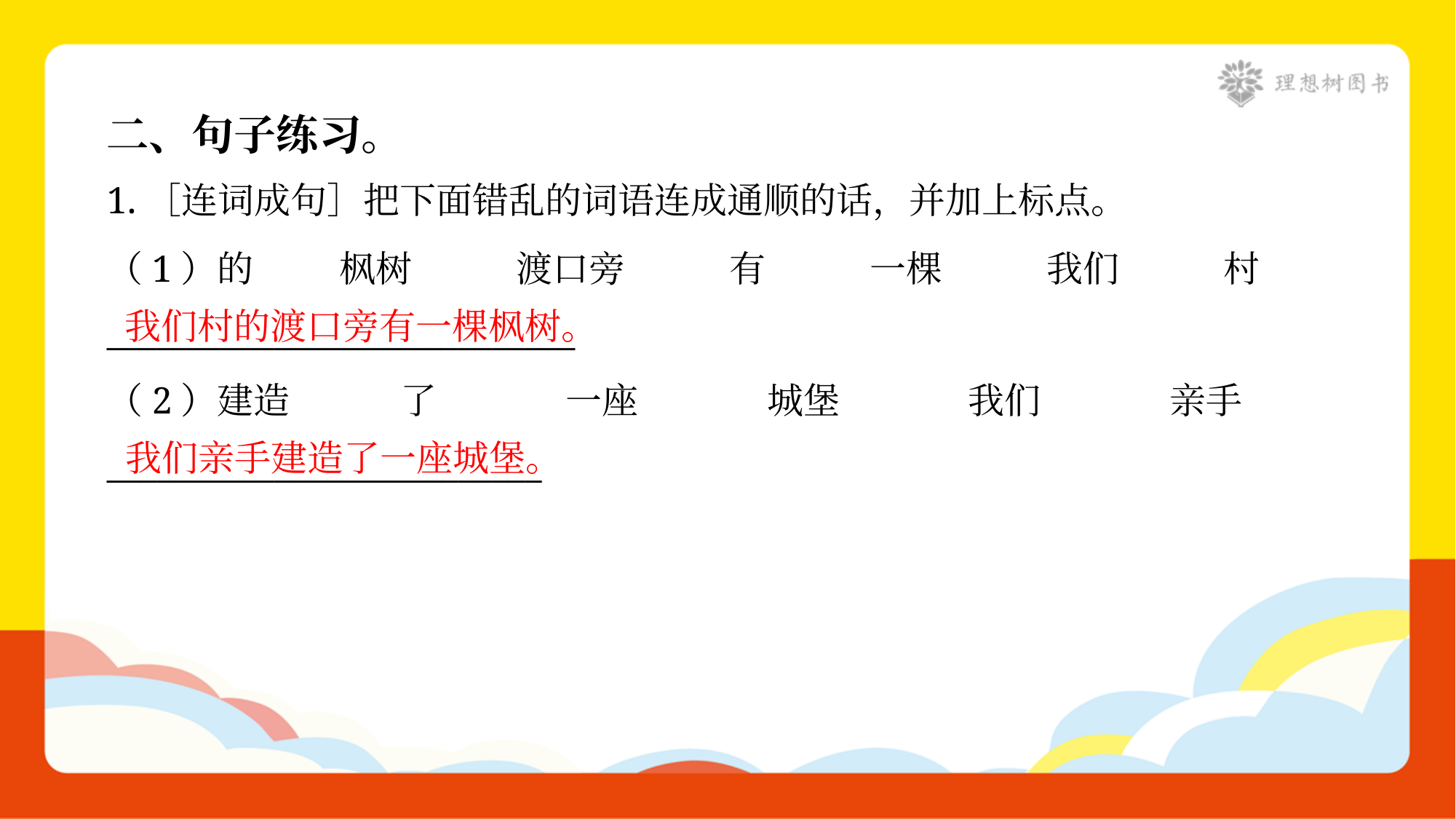

二、句子练习。
1.［连词成句］把下面错乱的词语连成通顺的话，并加上标点。
（1）的	枫树	渡口旁	有	一棵	我们	村
____________________________
我们村的渡口旁有一棵枫树。
（2）建造	了	一座	城堡	我们	亲手
__________________________
我们亲手建造了一座城堡。